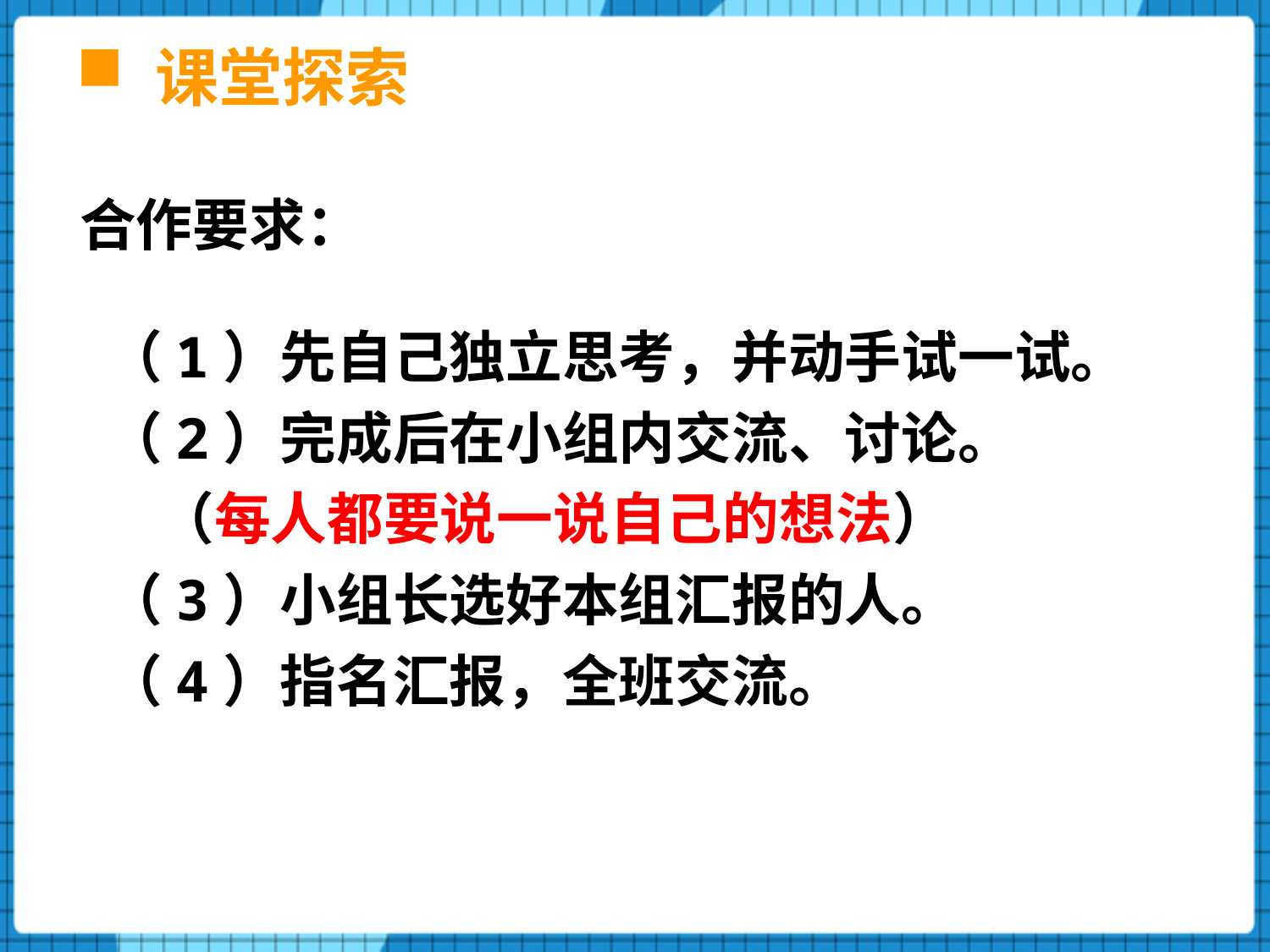

# 课堂探索
合作要求：

 （1）先自己独立思考，并动手试一试。
 （2）完成后在小组内交流、讨论。
     （每人都要说一说自己的想法）
 （3）小组长选好本组汇报的人。
 （4）指名汇报，全班交流。